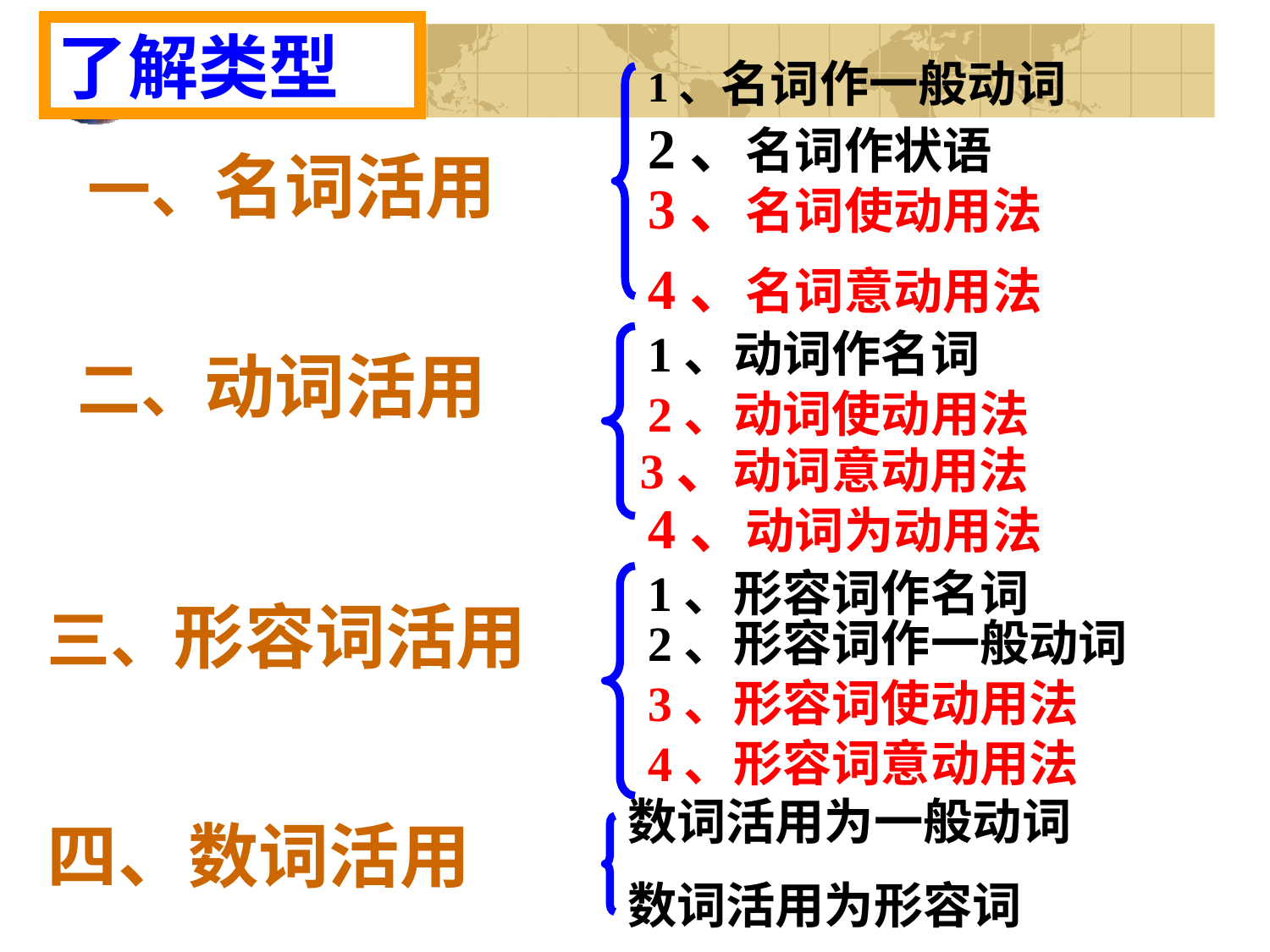

了解类型
1、名词作一般动词

2、名词作状语
一、名词活用
3、名词使动用法
4、名词意动用法
1、动词作名词

二、动词活用
2、动词使动用法
 3、动词意动用法
4、动词为动用法
1、形容词作名词

三、形容词活用
2、形容词作一般动词
3、形容词使动用法
4、形容词意动用法
数词活用为一般动词
数词活用为形容词
四、数词活用